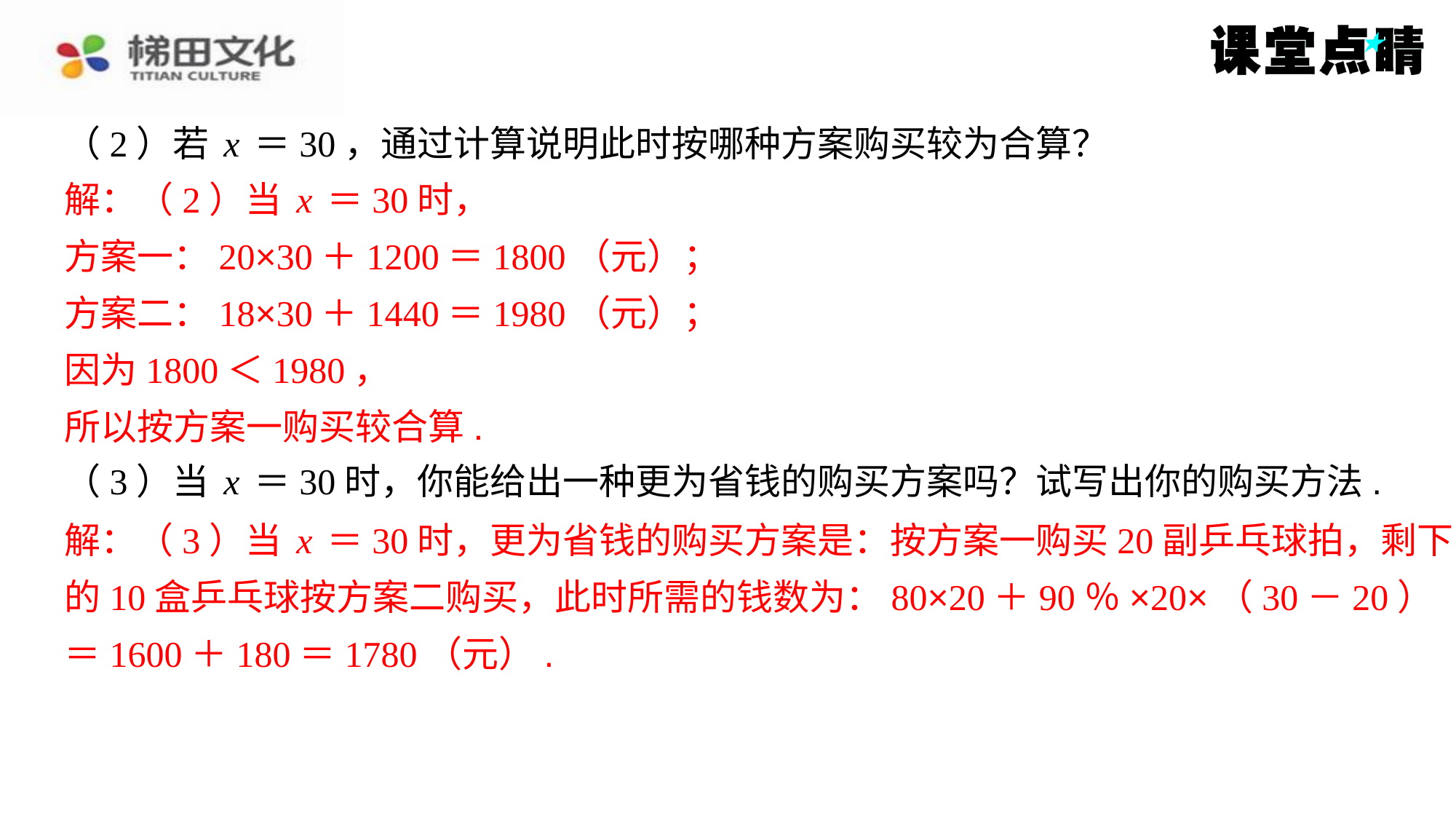

（2）若x＝30，通过计算说明此时按哪种方案购买较为合算？
解：（2）当x＝30时，
方案一：20×30＋1200＝1800（元）；
方案二：18×30＋1440＝1980（元）；
因为1800＜1980，
所以按方案一购买较合算.
（3）当x＝30时，你能给出一种更为省钱的购买方案吗？试写出你的购买方法.
解：（3）当x＝30时，更为省钱的购买方案是：按方案一购买20副乒乓球拍，剩下
的10盒乒乓球按方案二购买，此时所需的钱数为：80×20＋90％×20×（30－20）
＝1600＋180＝1780（元）.
解：（2）当x＝30时，
方案一：20×30＋1200＝1800（元）；
方案二：18×30＋1440＝1980（元）；
因为1800＜1980，
所以按方案一购买较合算.
解：（3）当x＝30时，更为省钱的购买方案是：按方案一购买20副乒乓球拍，剩下
的10盒乒乓球按方案二购买，此时所需的钱数为：80×20＋90％×20×（30－20）
＝1600＋180＝1780（元）.